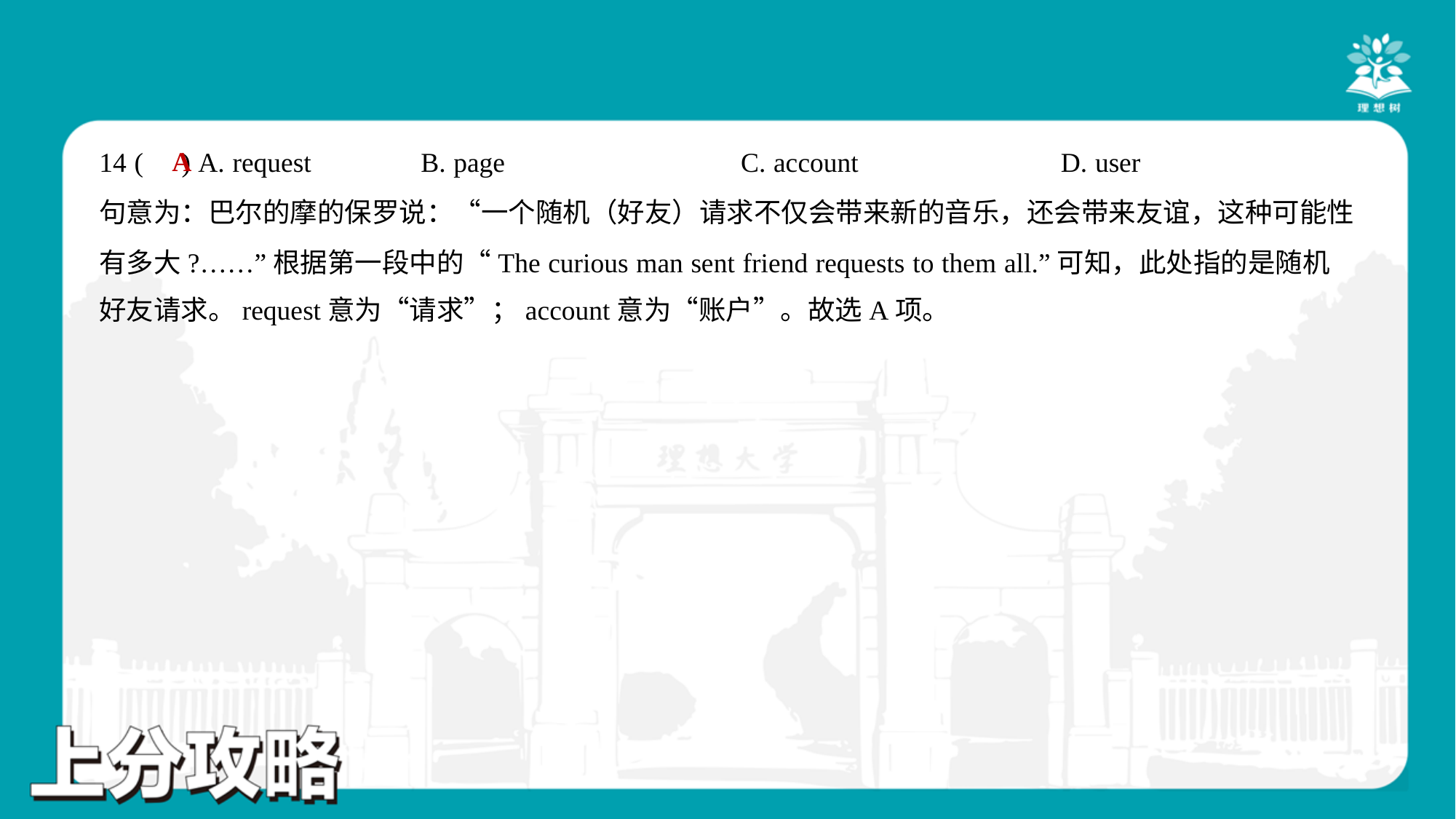

A
14 (     ) A. request	B. page	C. account	D. user
句意为：巴尔的摩的保罗说：“一个随机（好友）请求不仅会带来新的音乐，还会带来友谊，这种可能性
有多大?……”根据第一段中的“The curious man sent friend requests to them all.”可知，此处指的是随机
好友请求。request意为“请求”；account意为“账户”。故选A项。